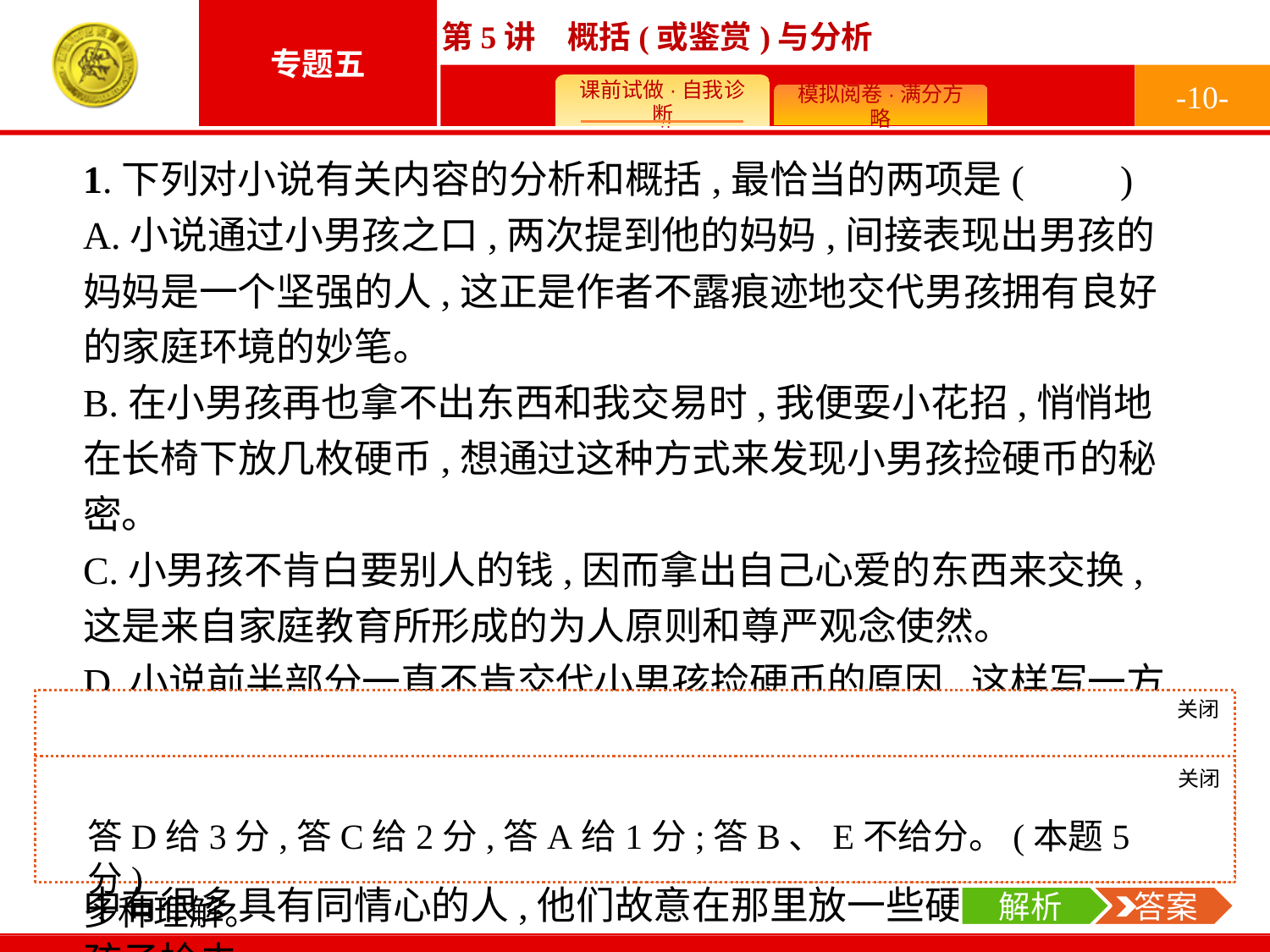

-10-
1.下列对小说有关内容的分析和概括,最恰当的两项是(　　)
A.小说通过小男孩之口,两次提到他的妈妈,间接表现出男孩的妈妈是一个坚强的人,这正是作者不露痕迹地交代男孩拥有良好的家庭环境的妙笔。
B.在小男孩再也拿不出东西和我交易时,我便耍小花招,悄悄地在长椅下放几枚硬币,想通过这种方式来发现小男孩捡硬币的秘密。
C.小男孩不肯白要别人的钱,因而拿出自己心爱的东西来交换,这是来自家庭教育所形成的为人原则和尊严观念使然。
D.小说前半部分一直不肯交代小男孩捡硬币的原因,这样写一方面是造成悬念以吸引读者,另一方面也是为后文写小男孩不再需要硬币,最终也没能治好爸爸这样的情节陡转蓄势。
E.小男孩之所以能够在街心公园椅子底下捡到硬币,是因为生活中有很多具有同情心的人,他们故意在那里放一些硬币,让穷苦的孩子捡去。

关闭
解析

B项,“通过这种方式来发现小男孩捡硬币的秘密”说法不当。E项,是“我”放硬币在椅子底下。A项错误在于,“良好的家庭环境”可以有多种理解。

关闭
解析
  答案

答D给3分,答C给2分,答A给1分;答B、E不给分。(本题5分)
解析
  答案